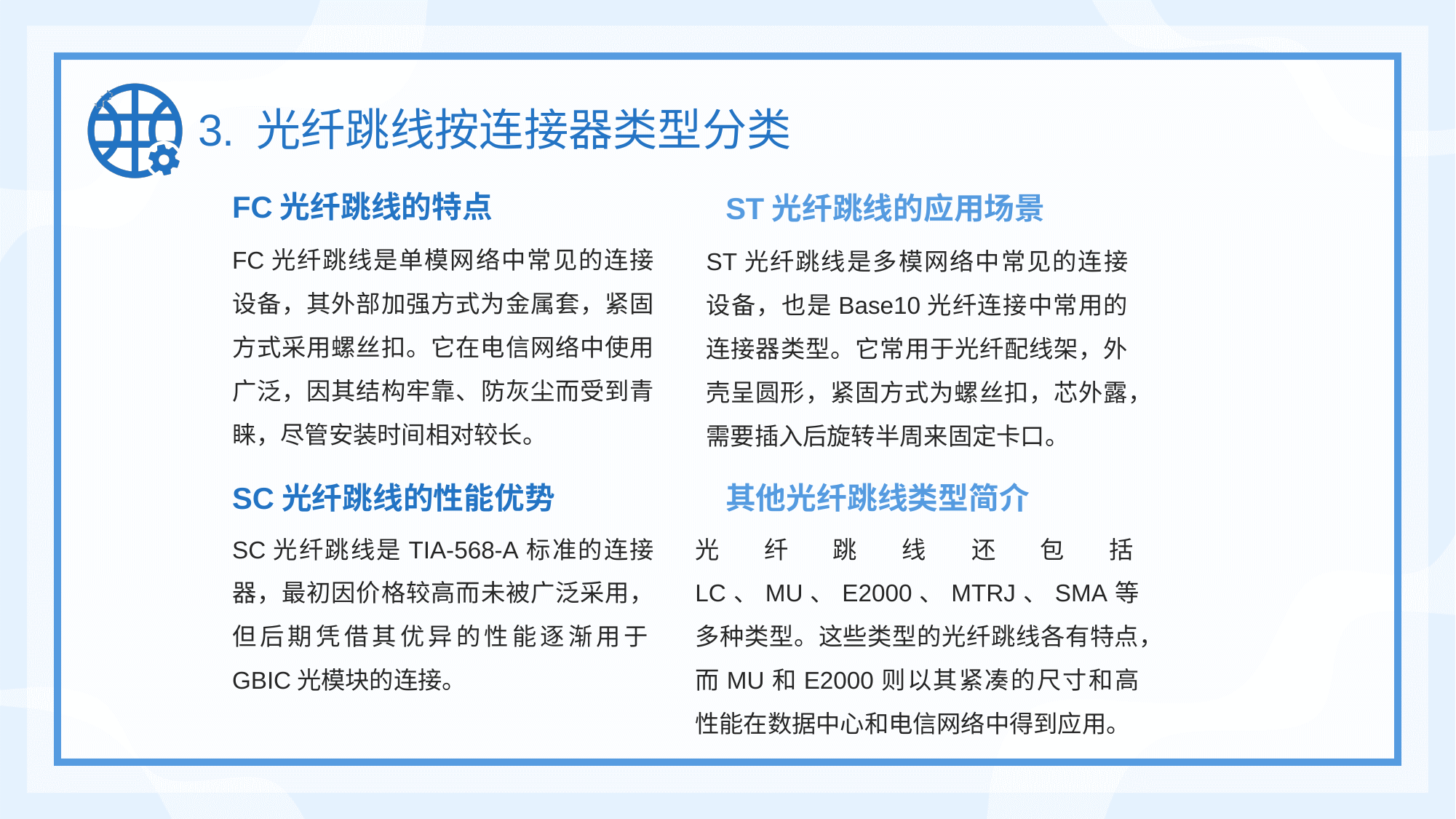

3. 光纤跳线按连接器类型分类
FC光纤跳线的特点

ST光纤跳线的应用场景
FC光纤跳线是单模网络中常见的连接设备，其外部加强方式为金属套，紧固方式采用螺丝扣。它在电信网络中使用广泛，因其结构牢靠、防灰尘而受到青睐，尽管安装时间相对较长。
ST光纤跳线是多模网络中常见的连接设备，也是Base10光纤连接中常用的连接器类型。它常用于光纤配线架，外壳呈圆形，紧固方式为螺丝扣，芯外露，需要插入后旋转半周来固定卡口。
SC光纤跳线的性能优势
其他光纤跳线类型简介
SC光纤跳线是TIA-568-A标准的连接器，最初因价格较高而未被广泛采用，但后期凭借其优异的性能逐渐用于GBIC光模块的连接。
光纤跳线还包括LC、MU、E2000、MTRJ、SMA等多种类型。这些类型的光纤跳线各有特点，而MU和E2000则以其紧凑的尺寸和高性能在数据中心和电信网络中得到应用。